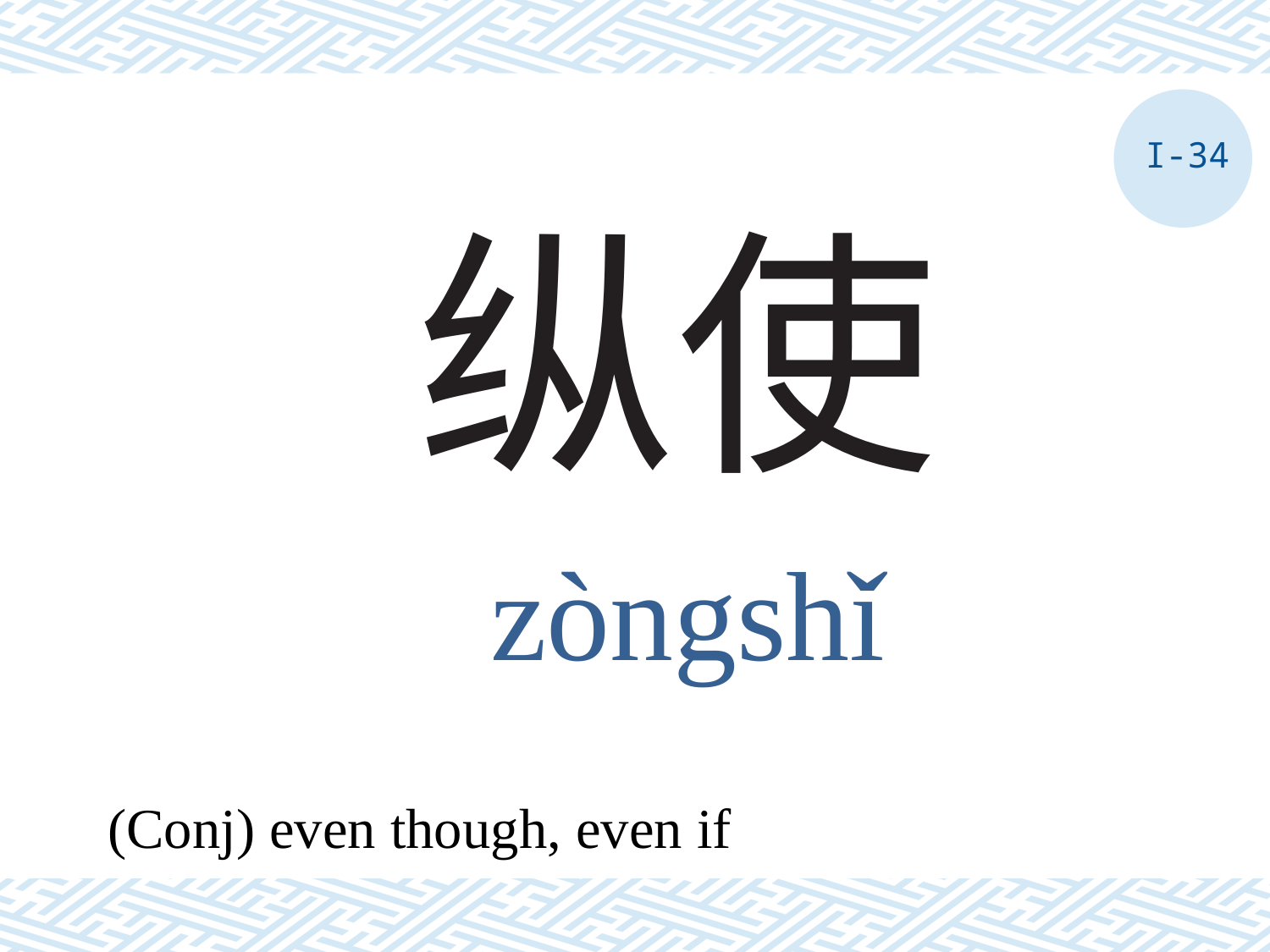

I-34

# 纵使
zòngshǐ
(Conj) even though, even if